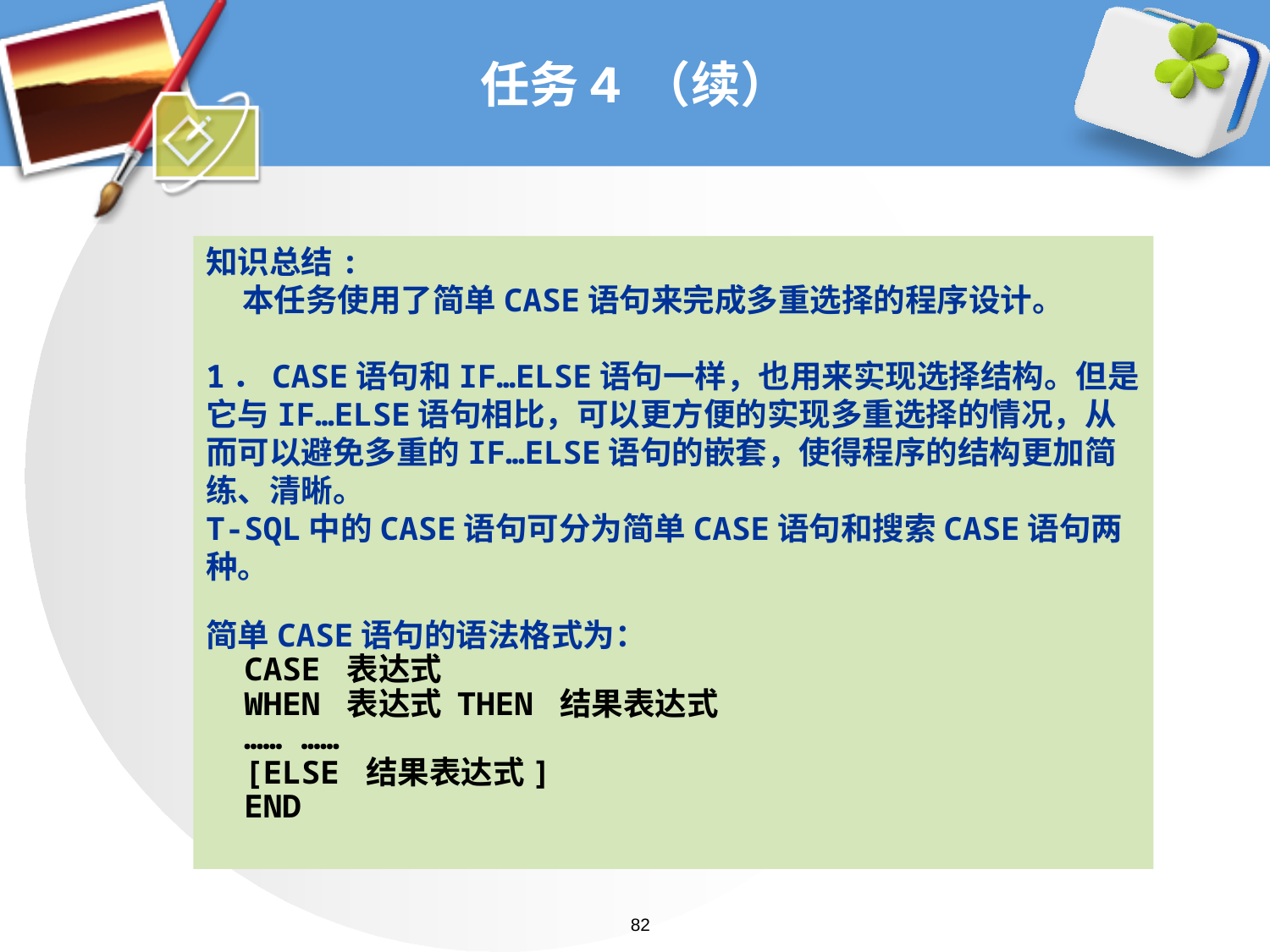

# 任务4 （续）
知识总结:
    本任务使用了简单CASE语句来完成多重选择的程序设计。

1．CASE语句和IF…ELSE语句一样，也用来实现选择结构。但是它与IF…ELSE语句相比，可以更方便的实现多重选择的情况，从而可以避免多重的IF…ELSE语句的嵌套，使得程序的结构更加简练、清晰。
T-SQL中的CASE语句可分为简单CASE语句和搜索CASE语句两种。

简单CASE语句的语法格式为：
  CASE 表达式
  WHEN 表达式 THEN 结果表达式
  …… ……
  [ELSE 结果表达式]
  END

82